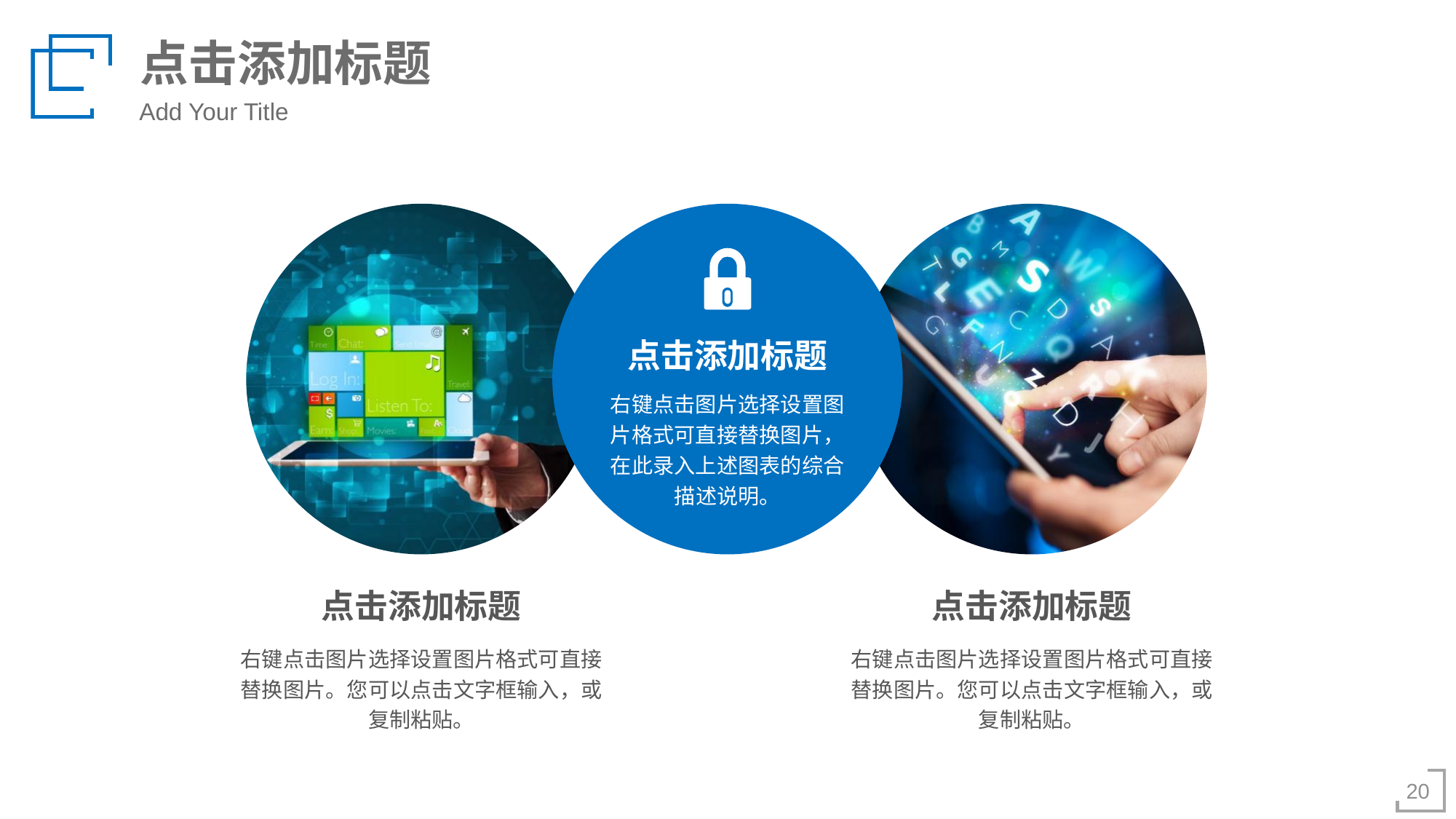

点击添加标题
Add Your Title

点击添加标题
右键点击图片选择设置图片格式可直接替换图片，在此录入上述图表的综合描述说明。
点击添加标题
点击添加标题
右键点击图片选择设置图片格式可直接替换图片。您可以点击文字框输入，或复制粘贴。
右键点击图片选择设置图片格式可直接替换图片。您可以点击文字框输入，或复制粘贴。